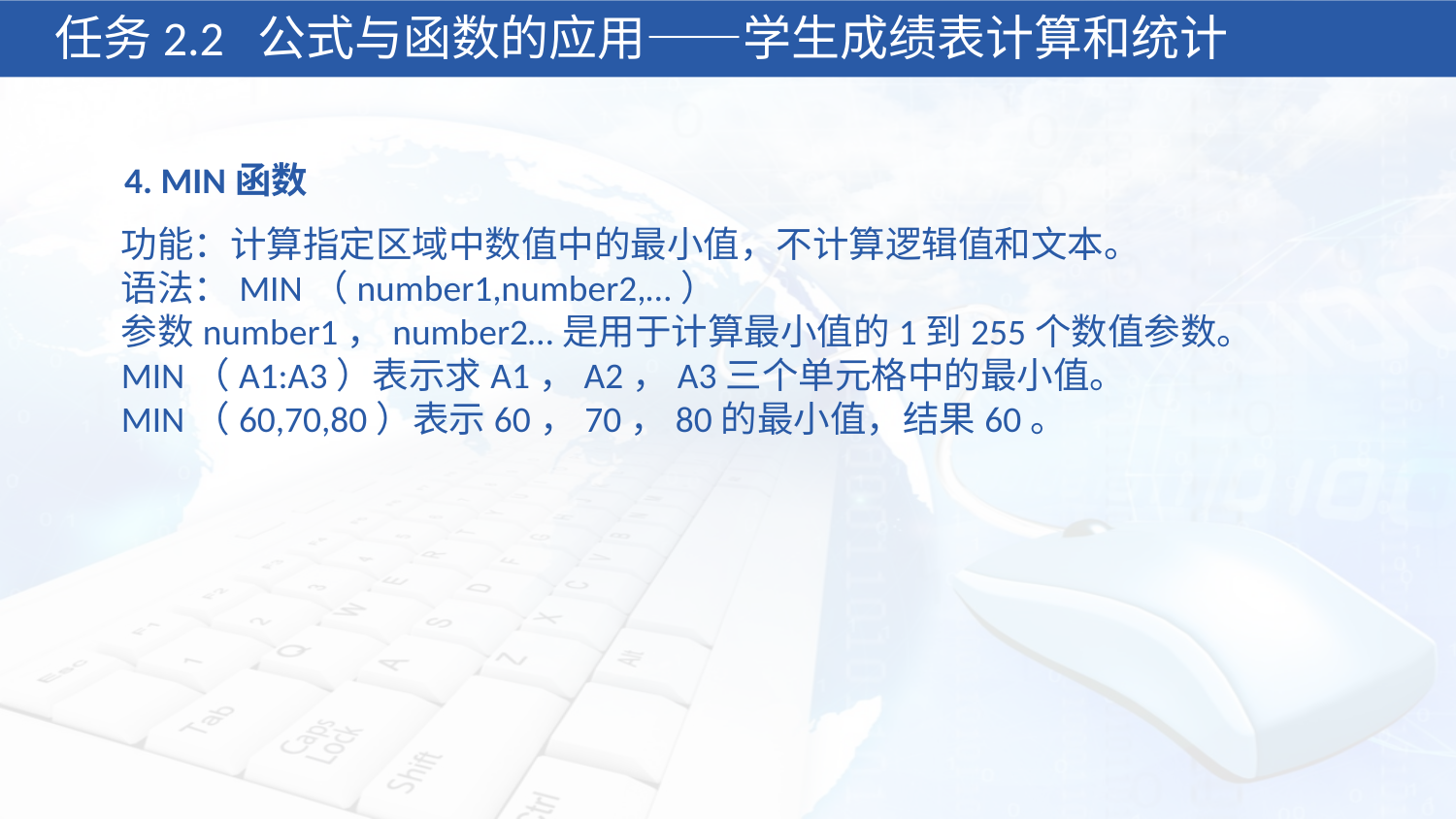

任务2.2  公式与函数的应用——学生成绩表计算和统计
4. MIN函数
功能：计算指定区域中数值中的最小值，不计算逻辑值和文本。
语法：MIN（number1,number2,…）
参数number1，number2…是用于计算最小值的1到255个数值参数。
MIN（A1:A3）表示求A1，A2，A3三个单元格中的最小值。
MIN（60,70,80）表示60，70，80的最小值，结果60。